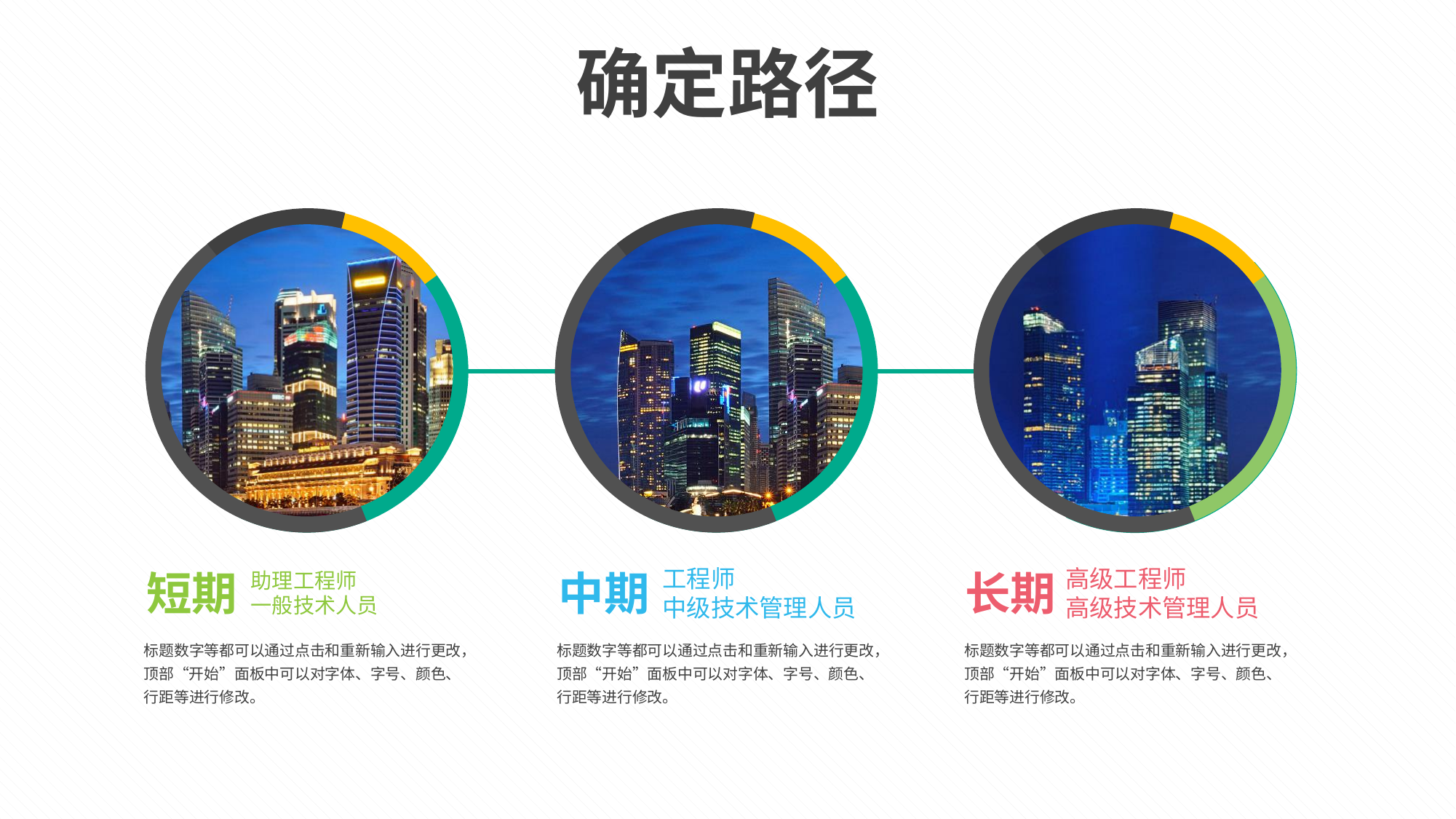

确定路径

短期
助理工程师
一般技术人员
标题数字等都可以通过点击和重新输入进行更改，顶部“开始”面板中可以对字体、字号、颜色、行距等进行修改。

工程师
中级技术管理人员
中期
标题数字等都可以通过点击和重新输入进行更改，顶部“开始”面板中可以对字体、字号、颜色、行距等进行修改。

高级工程师
高级技术管理人员
长期
标题数字等都可以通过点击和重新输入进行更改，顶部“开始”面板中可以对字体、字号、颜色、行距等进行修改。